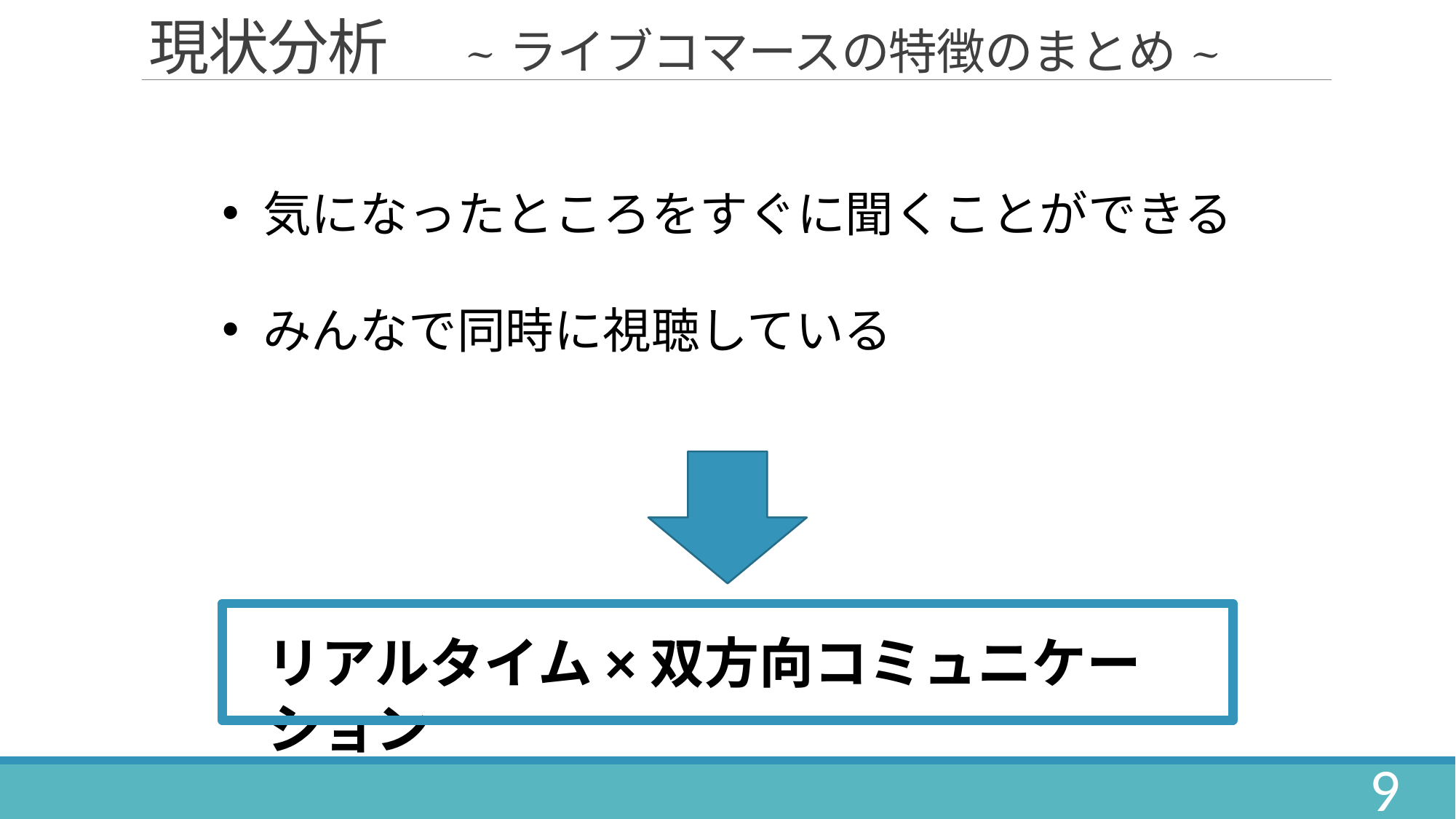

# 現状分析　~ライブコマースの特徴のまとめ~
気になったところをすぐに聞くことができる

みんなで同時に視聴している

リアルタイム×双方向コミュニケーション
9